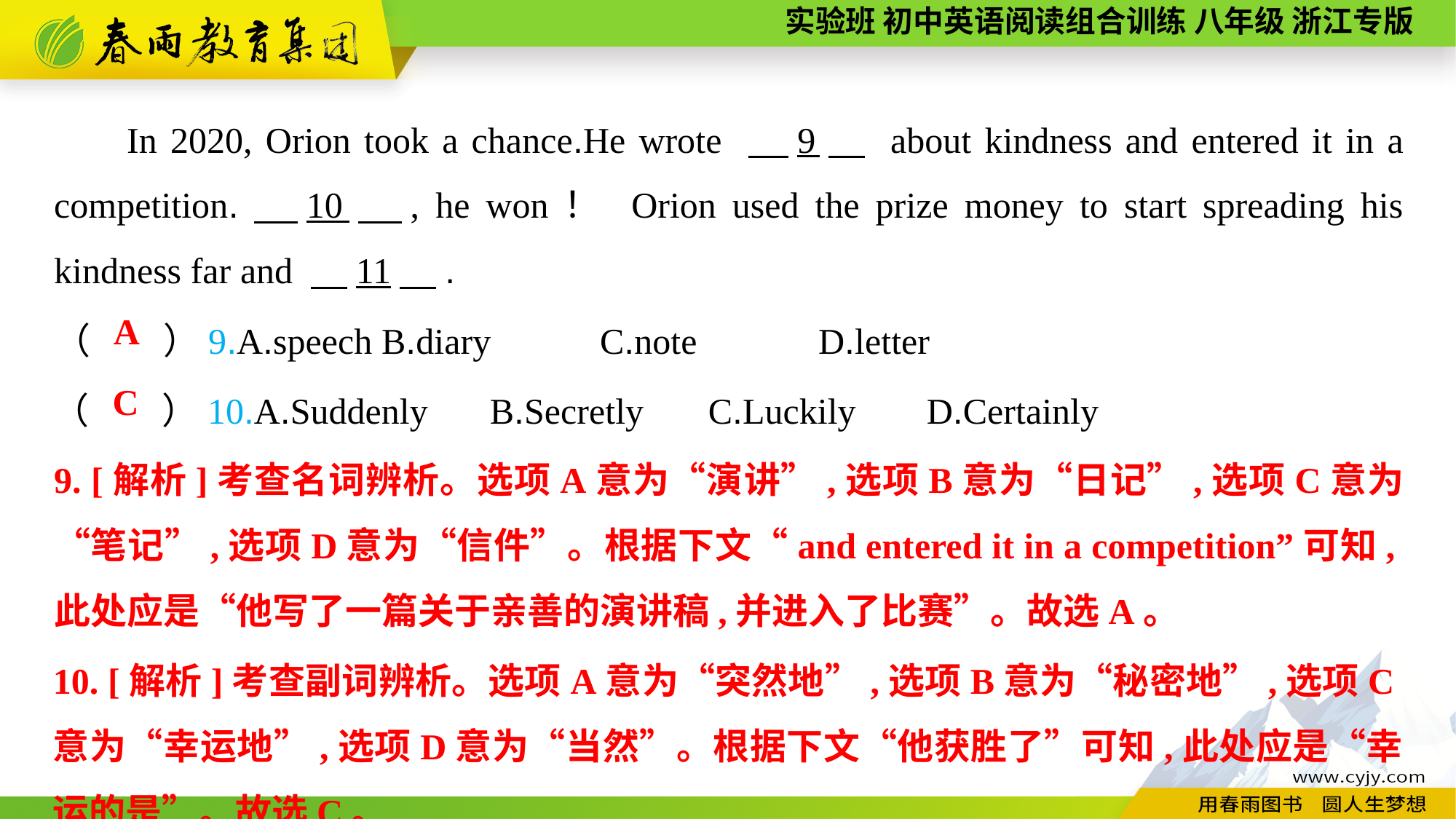

In 2020, Orion took a chance.He wrote 　9　 about kindness and entered it in a competition.　10　, he won！ Orion used the prize money to start spreading his kindness far and 　11　.
（　　）9.A.speech	B.diary	C.note		D.letter
A
（　　）10.A.Suddenly	B.Secretly	C.Luckily	D.Certainly
C
9. [解析]考查名词辨析。选项A意为“演讲”,选项B意为“日记”,选项C意为“笔记”,选项D意为“信件”。根据下文“and entered it in a competition”可知,此处应是“他写了一篇关于亲善的演讲稿,并进入了比赛”。故选A。
10. [解析]考查副词辨析。选项A意为“突然地”,选项B意为“秘密地”,选项C意为“幸运地”,选项D意为“当然”。根据下文“他获胜了”可知,此处应是“幸运的是”。故选C。